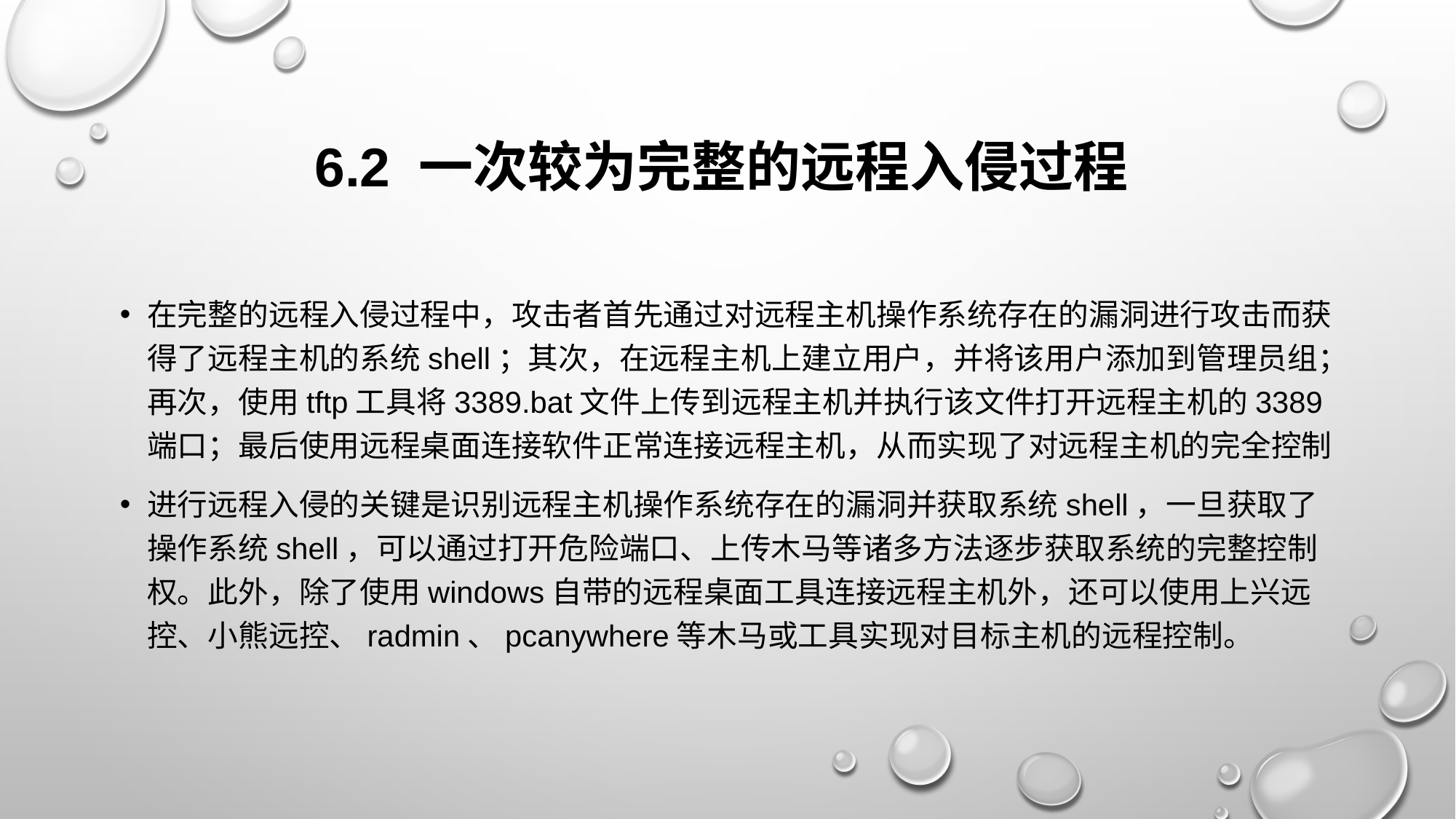

# 6.2 一次较为完整的远程入侵过程
在完整的远程入侵过程中，攻击者首先通过对远程主机操作系统存在的漏洞进行攻击而获得了远程主机的系统shell；其次，在远程主机上建立用户，并将该用户添加到管理员组；再次，使用tftp工具将3389.bat文件上传到远程主机并执行该文件打开远程主机的3389端口；最后使用远程桌面连接软件正常连接远程主机，从而实现了对远程主机的完全控制
进行远程入侵的关键是识别远程主机操作系统存在的漏洞并获取系统shell，一旦获取了操作系统shell，可以通过打开危险端口、上传木马等诸多方法逐步获取系统的完整控制权。此外，除了使用windows自带的远程桌面工具连接远程主机外，还可以使用上兴远控、小熊远控、radmin、pcanywhere等木马或工具实现对目标主机的远程控制。